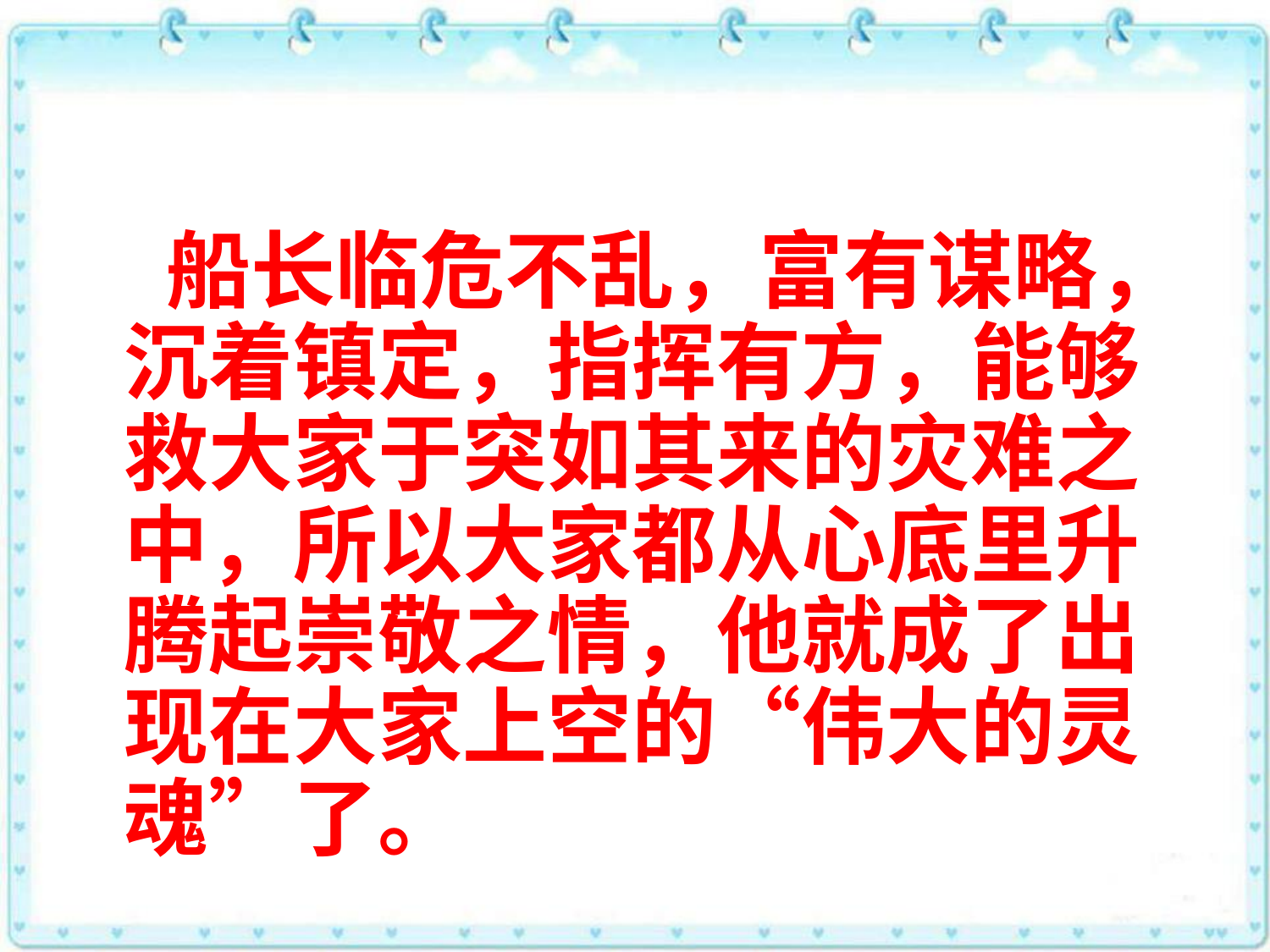

船长临危不乱，富有谋略，沉着镇定，指挥有方，能够救大家于突如其来的灾难之中，所以大家都从心底里升腾起崇敬之情，他就成了出现在大家上空的“伟大的灵魂”了。